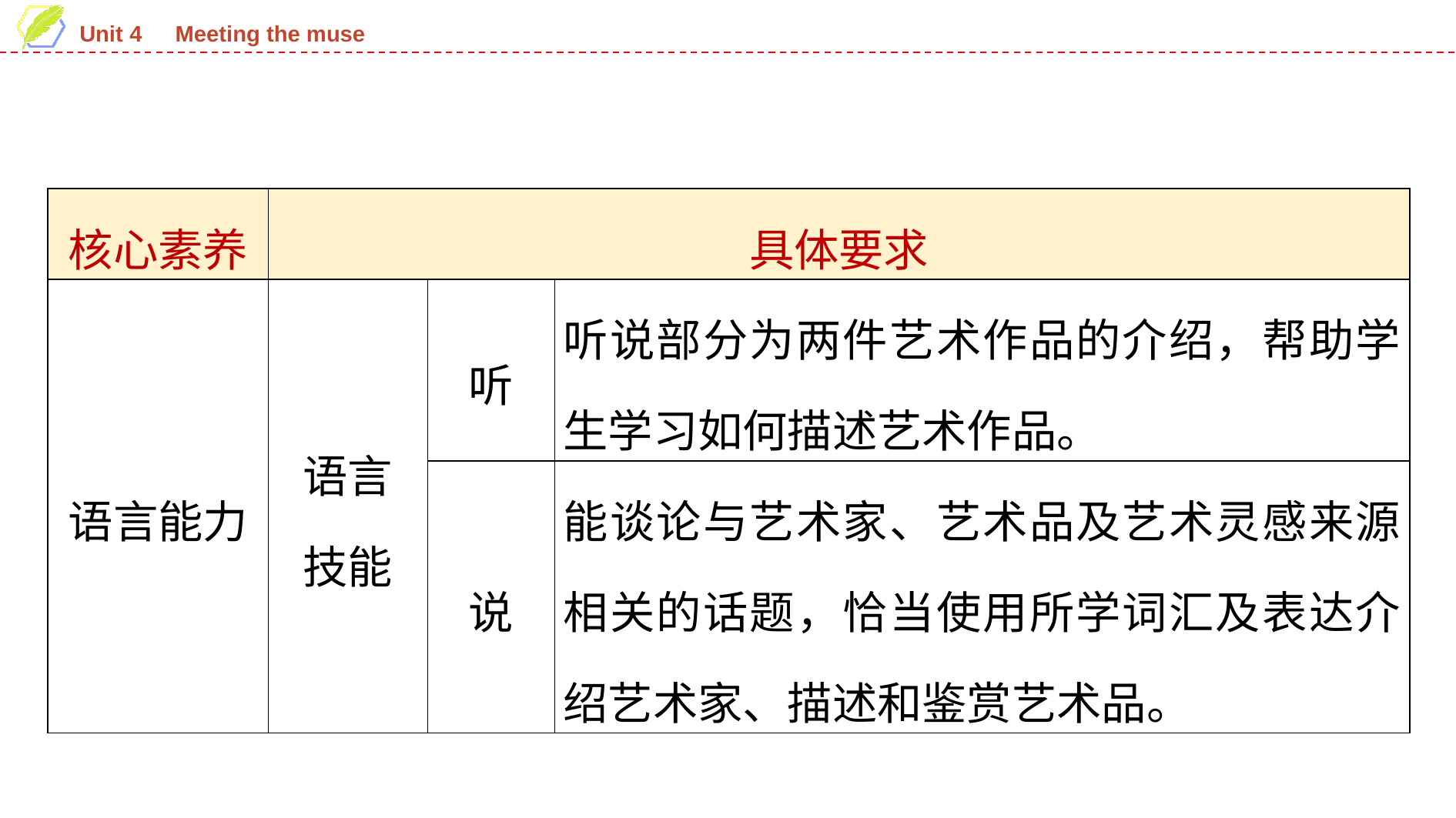

| 核心素养 | 具体要求 |  |  |
| --- | --- | --- | --- |
| 语言能力 | 语言 技能 | 听 | 听说部分为两件艺术作品的介绍，帮助学生学习如何描述艺术作品。 |
|  |  | 说 | 能谈论与艺术家、艺术品及艺术灵感来源相关的话题，恰当使用所学词汇及表达介绍艺术家、描述和鉴赏艺术品。 |